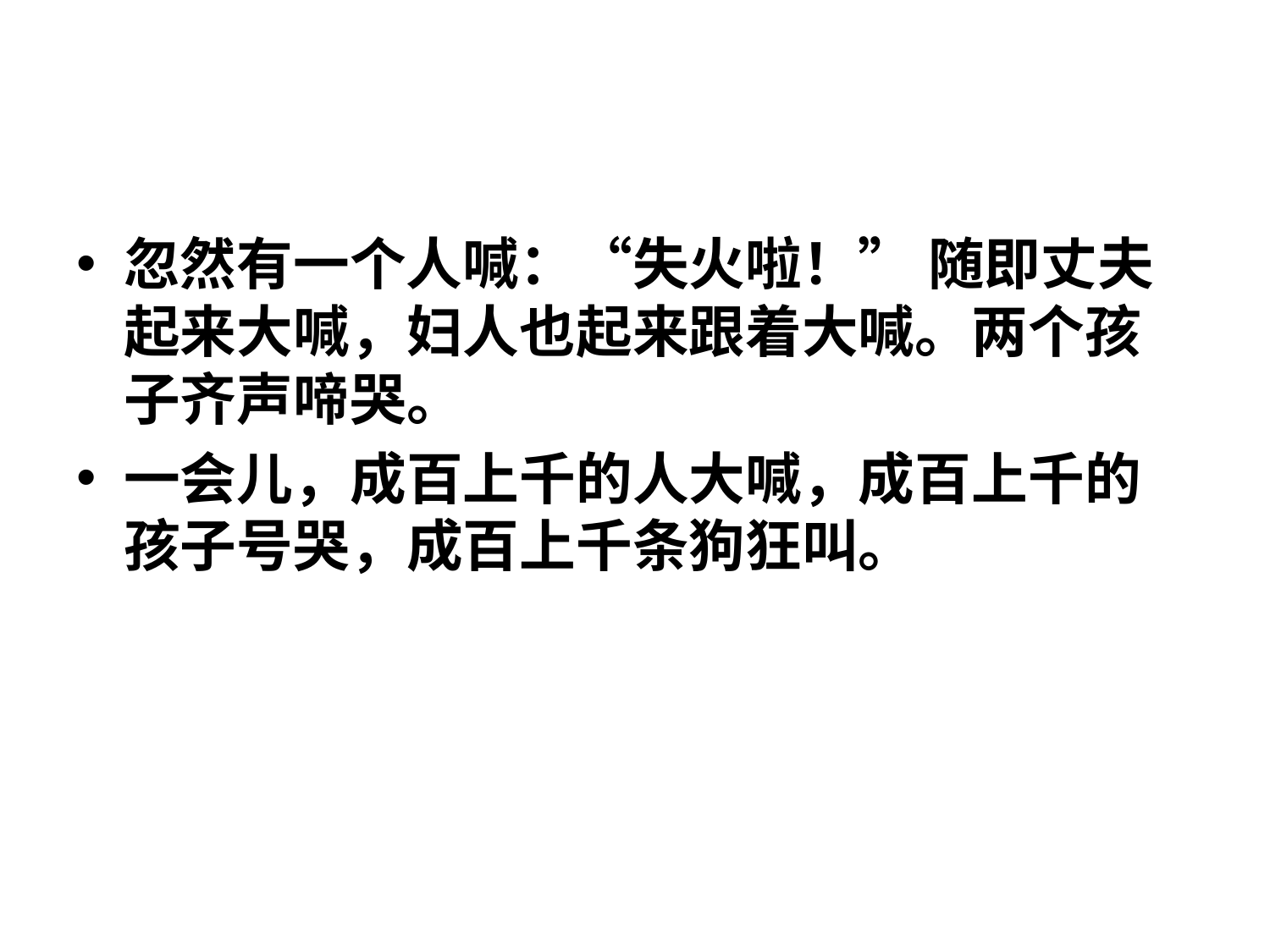

忽然有一个人喊：“失火啦！” 随即丈夫起来大喊，妇人也起来跟着大喊。两个孩子齐声啼哭。
一会儿，成百上千的人大喊，成百上千的孩子号哭，成百上千条狗狂叫。